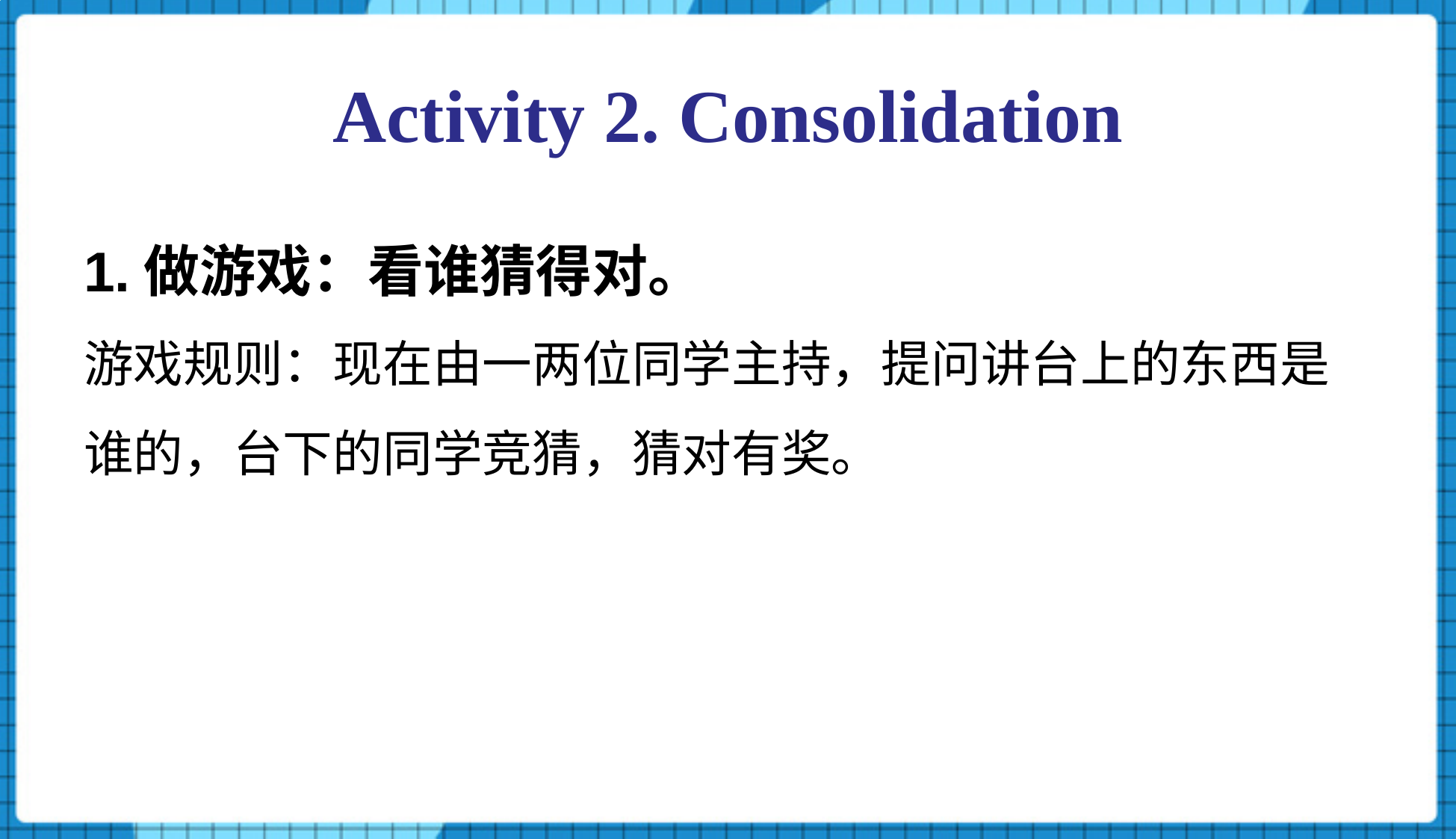

Activity 2. Consolidation
1.做游戏：看谁猜得对。
游戏规则：现在由一两位同学主持，提问讲台上的东西是谁的，台下的同学竞猜，猜对有奖。